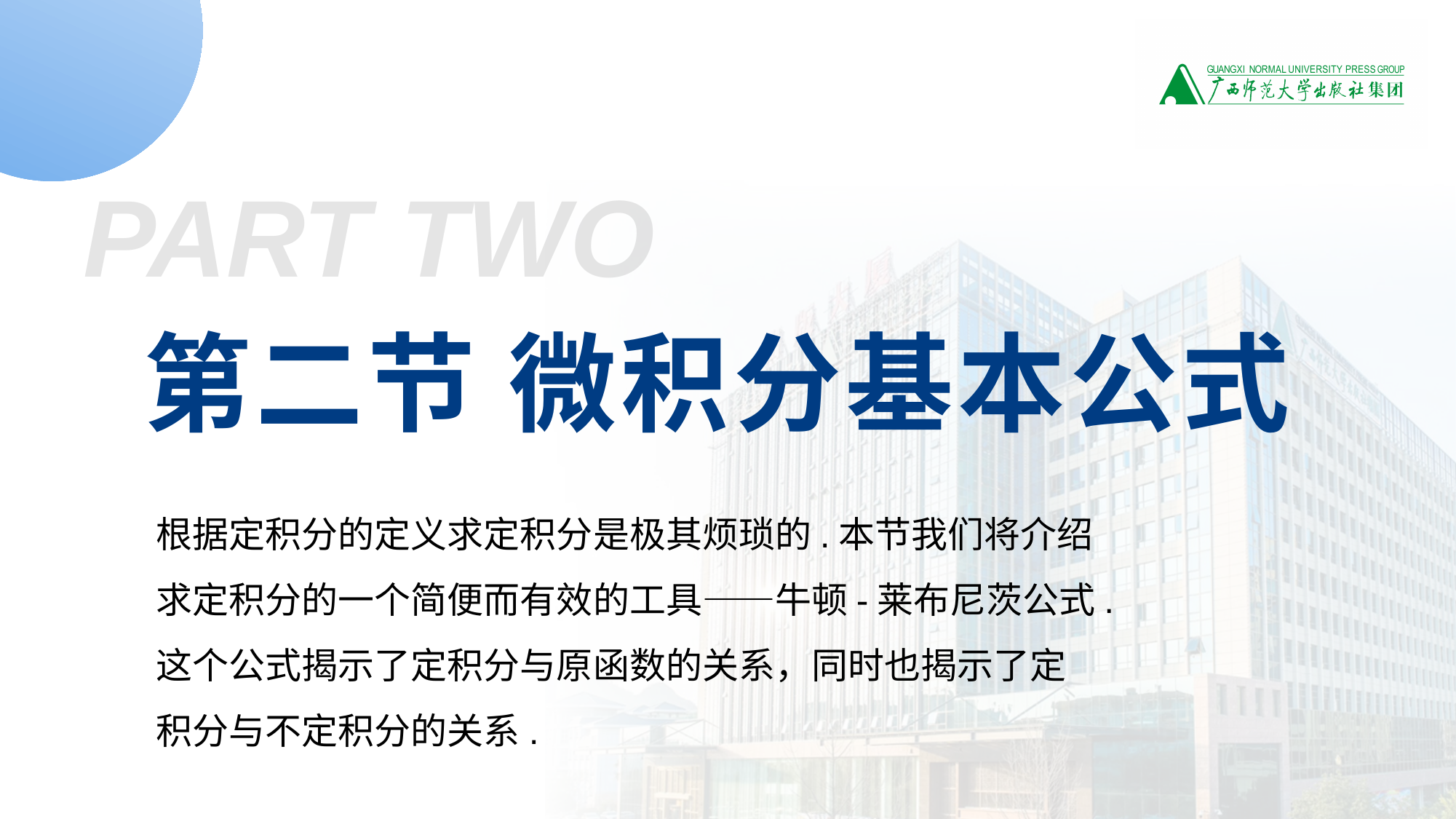

PART TWO
第二节 微积分基本公式
根据定积分的定义求定积分是极其烦琐的.本节我们将介绍求定积分的一个简便而有效的工具——牛顿-莱布尼茨公式.这个公式揭示了定积分与原函数的关系，同时也揭示了定积分与不定积分的关系.